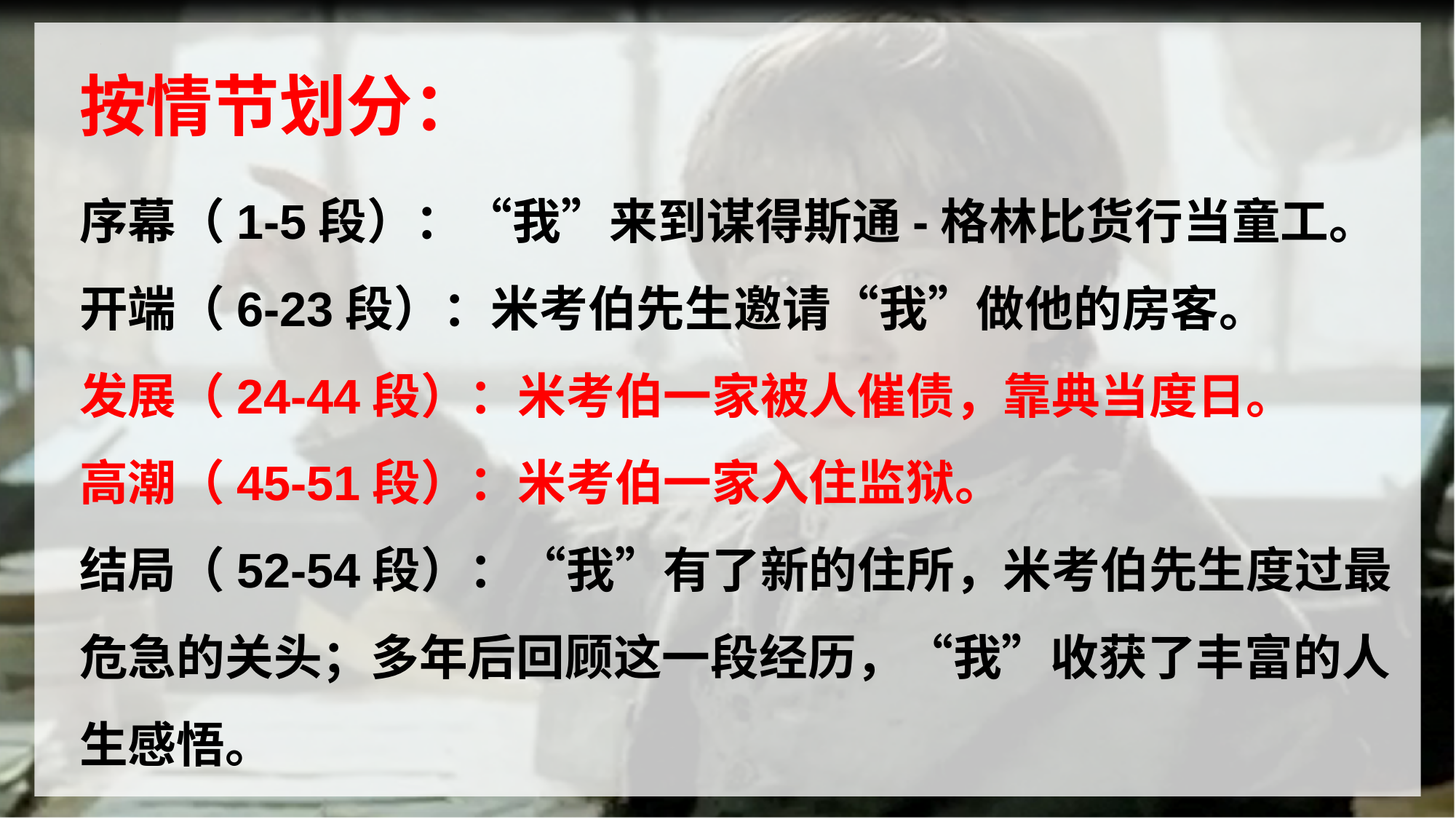

# 按情节划分：
序幕（1-5段）：“我”来到谋得斯通-格林比货行当童工。
开端（6-23段）：米考伯先生邀请“我”做他的房客。
发展（24-44段）：米考伯一家被人催债，靠典当度日。
高潮（45-51段）：米考伯一家入住监狱。
结局（52-54段）：“我”有了新的住所，米考伯先生度过最危急的关头；多年后回顾这一段经历，“我”收获了丰富的人生感悟。